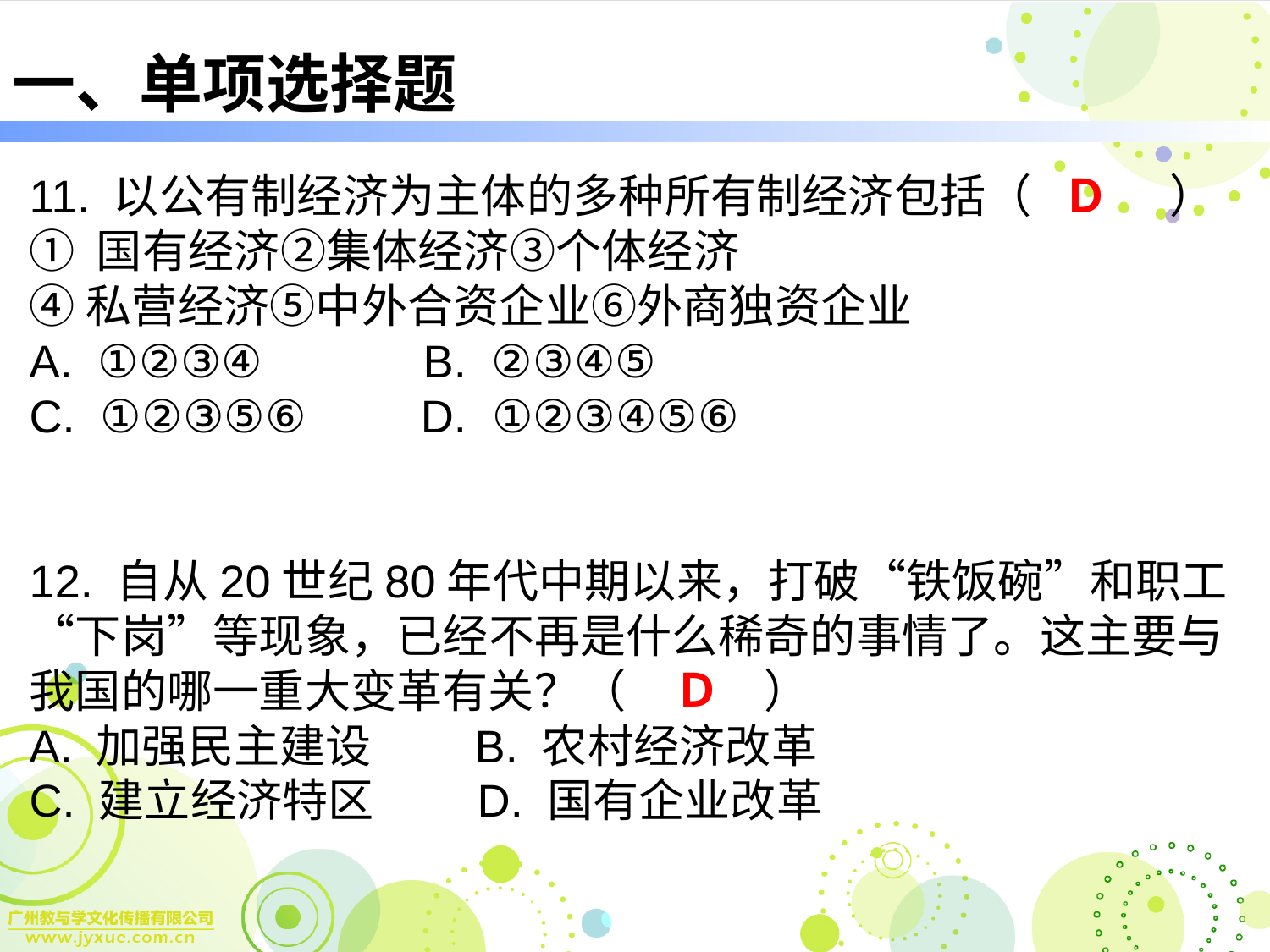

# 一、单项选择题

11. 以公有制经济为主体的多种所有制经济包括（　　　）
① 国有经济②集体经济③个体经济
④私营经济⑤中外合资企业⑥外商独资企业
A.  ①②③④　　　B.  ②③④⑤
C.  ①②③⑤⑥　　D.  ①②③④⑤⑥

12. 自从20世纪80年代中期以来，打破“铁饭碗”和职工“下岗”等现象，已经不再是什么稀奇的事情了。这主要与我国的哪一重大变革有关？（　　　）
A. 加强民主建设　　B. 农村经济改革
C. 建立经济特区　　D. 国有企业改革
Ｄ
Ｄ